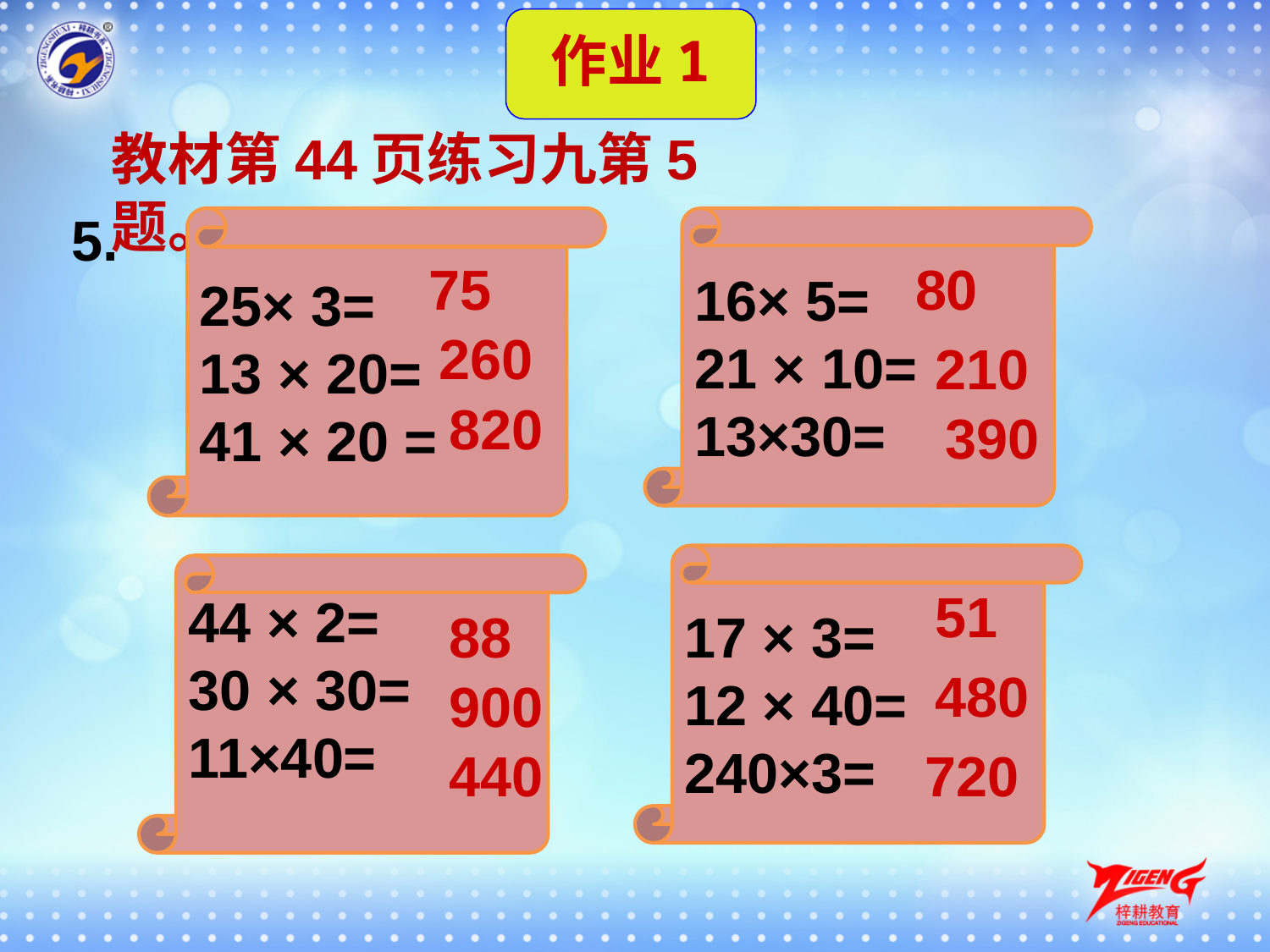

作业1
教材第44页练习九第5题。
5.
25× 3=
13 × 20=
41 × 20 =
16× 5=
21 × 10=
13×30=
75
80
260
210
820
390
17 × 3=
12 × 40=
240×3=
44 × 2=
30 × 30=
11×40=

51
88
480
900
440
720